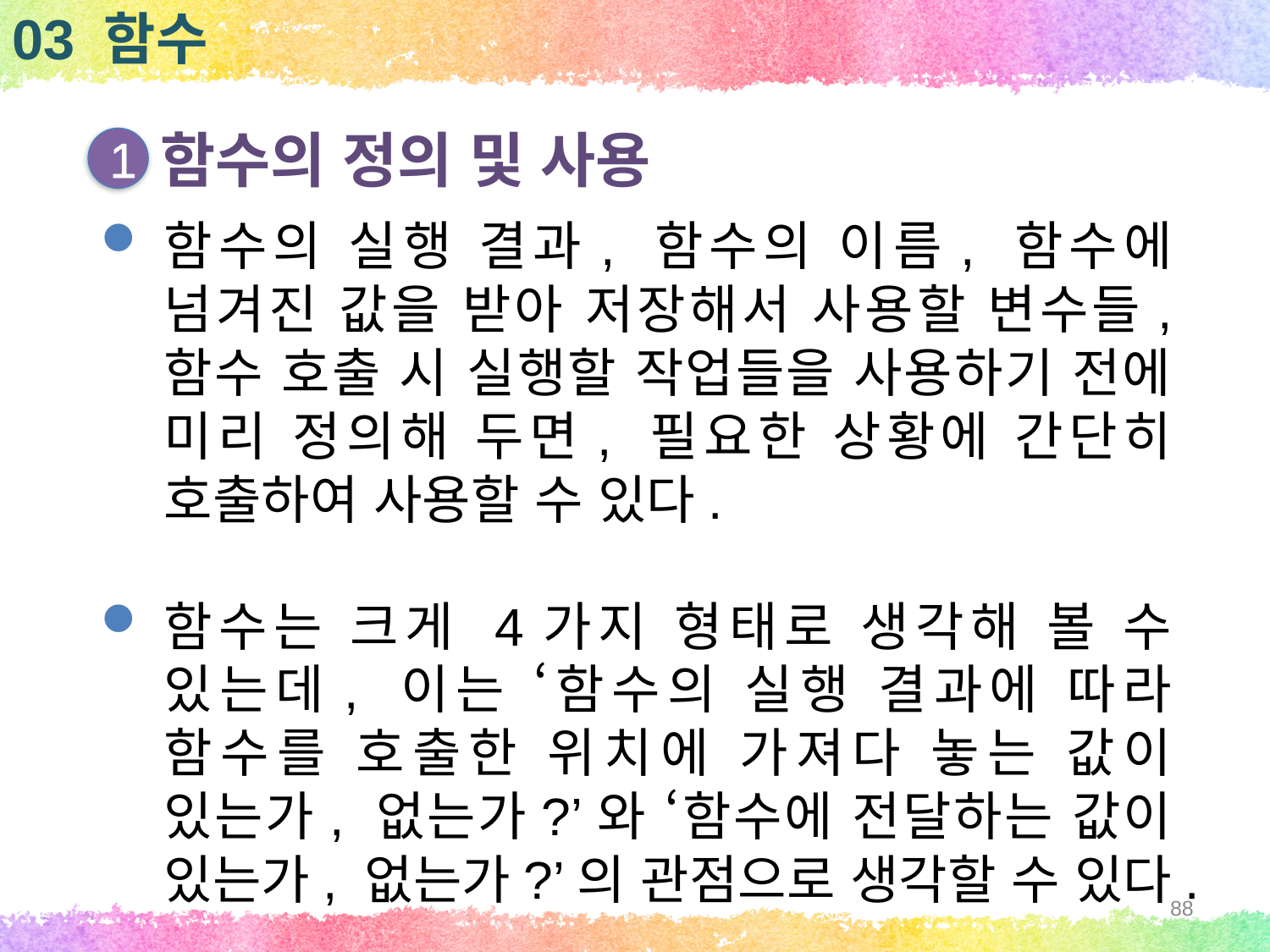

03 함수
함수의 정의 및 사용
1
함수의 실행 결과, 함수의 이름, 함수에 넘겨진 값을 받아 저장해서 사용할 변수들, 함수 호출 시 실행할 작업들을 사용하기 전에 미리 정의해 두면, 필요한 상황에 간단히 호출하여 사용할 수 있다.

함수는 크게 4가지 형태로 생각해 볼 수 있는데, 이는 ‘함수의 실행 결과에 따라 함수를 호출한 위치에 가져다 놓는 값이 있는가, 없는가?’와 ‘함수에 전달하는 값이 있는가, 없는가?’의 관점으로 생각할 수 있다.
88